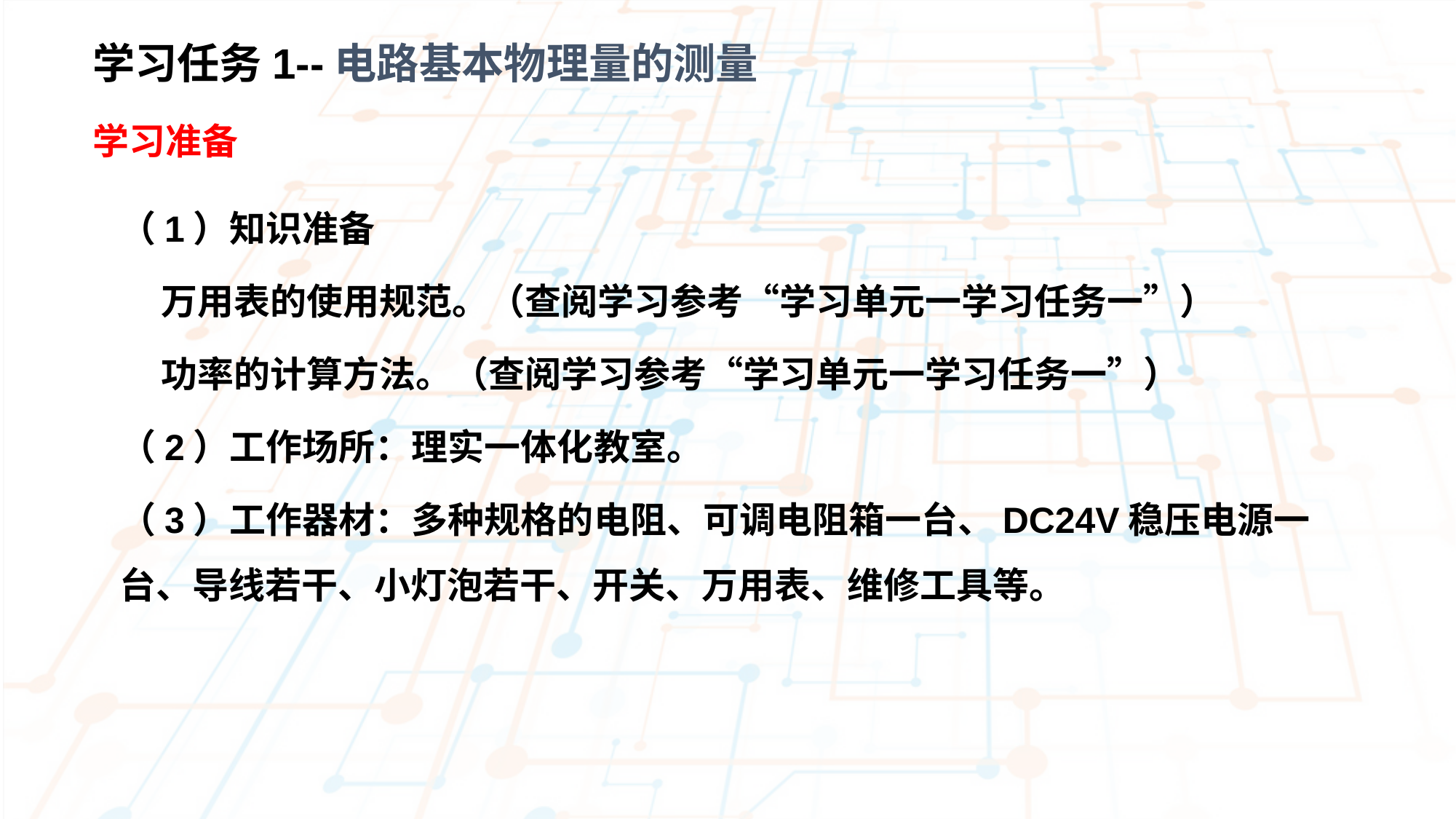

学习任务1--电路基本物理量的测量
学习准备

（1）知识准备
    万用表的使用规范。（查阅学习参考“学习单元一学习任务一”）
    功率的计算方法。（查阅学习参考“学习单元一学习任务一”）
（2）工作场所：理实一体化教室。
（3）工作器材：多种规格的电阻、可调电阻箱一台、DC24V稳压电源一台、导线若干、小灯泡若干、开关、万用表、维修工具等。